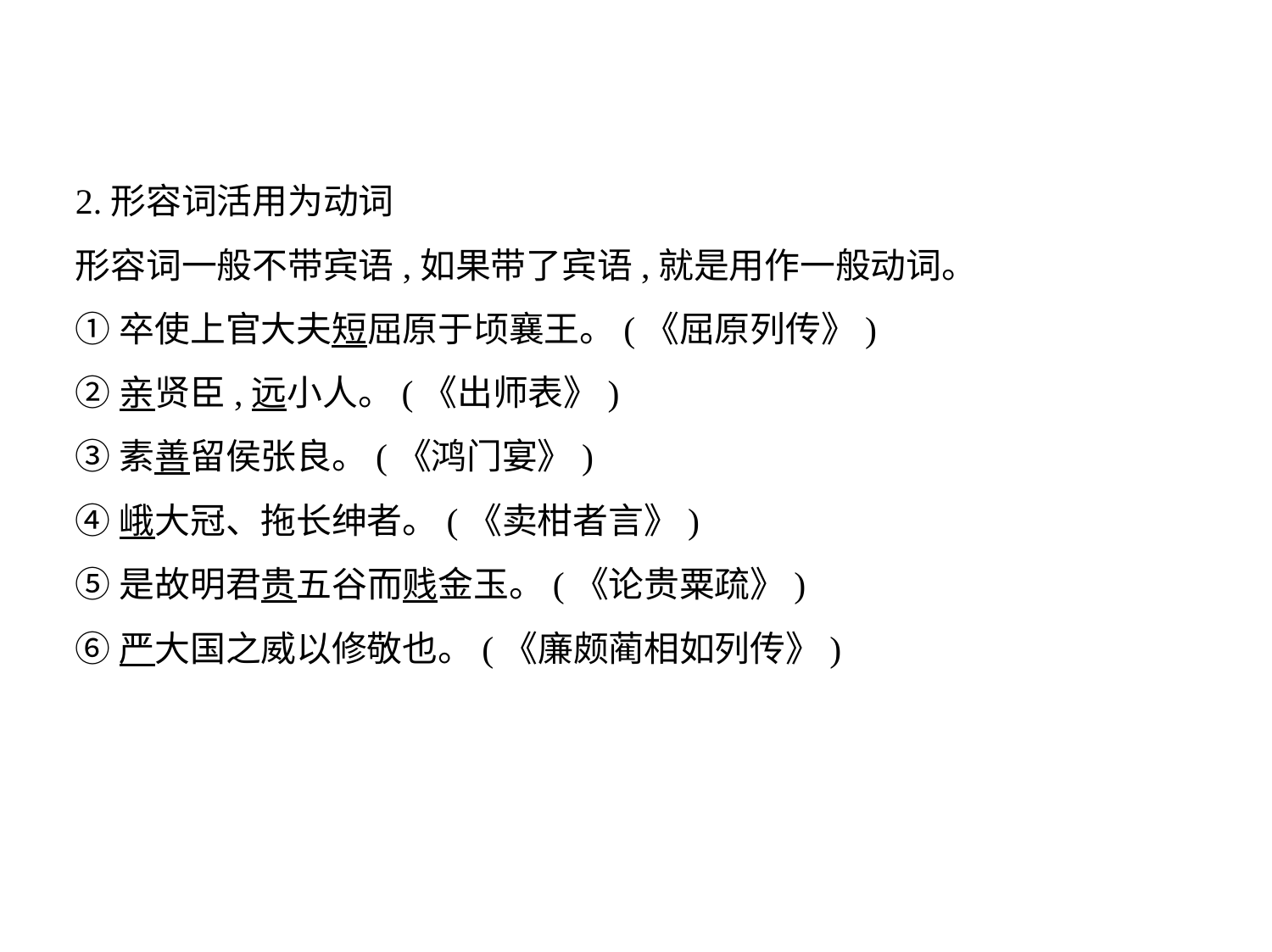

2.形容词活用为动词
形容词一般不带宾语,如果带了宾语,就是用作一般动词。
①卒使上官大夫短屈原于顷襄王。(《屈原列传》)
②亲贤臣,远小人。(《出师表》)
③素善留侯张良。(《鸿门宴》)
④峨大冠、拖长绅者。(《卖柑者言》)
⑤是故明君贵五谷而贱金玉。(《论贵粟疏》)
⑥严大国之威以修敬也。(《廉颇蔺相如列传》)